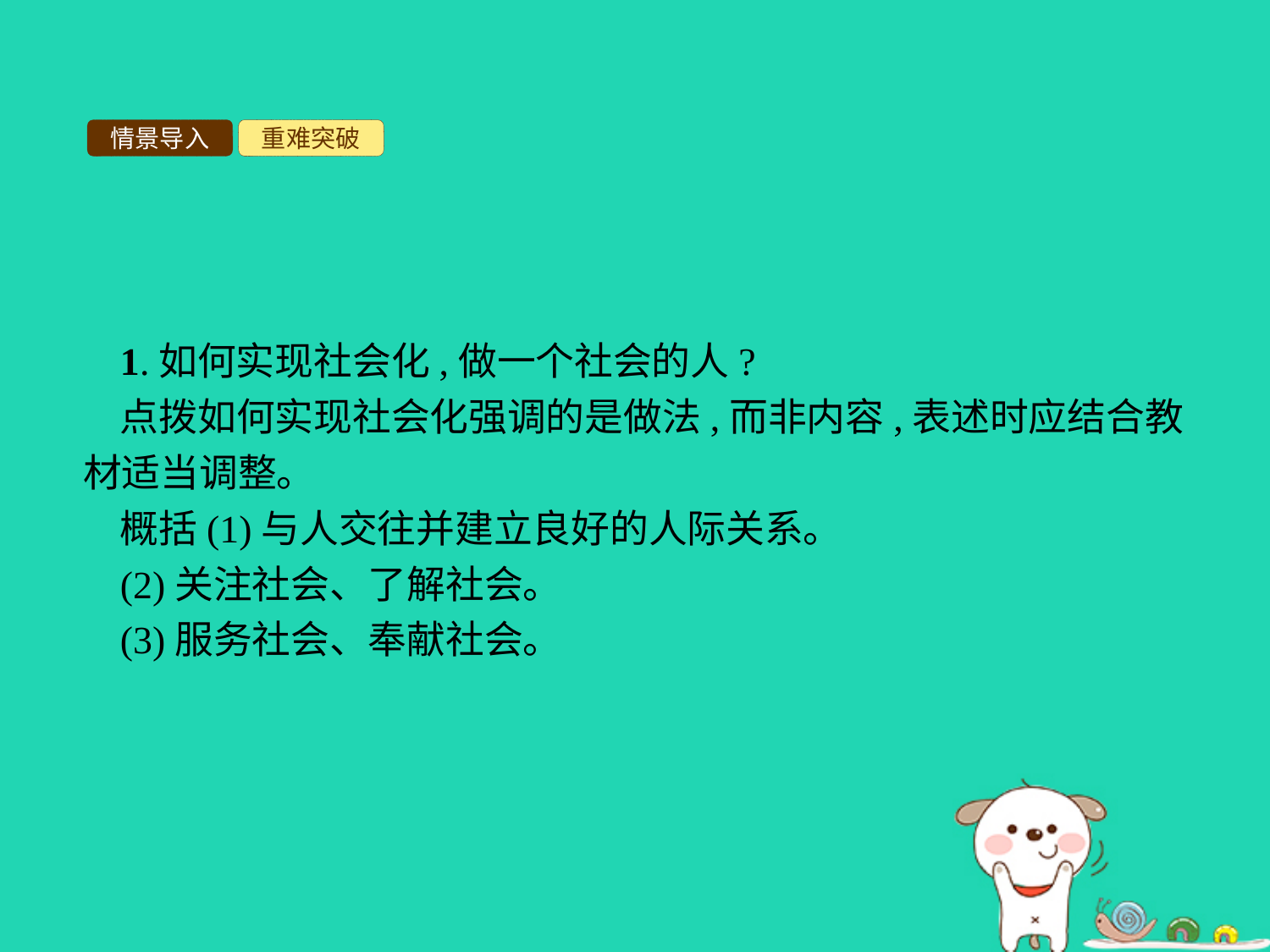

情景导入
重难突破
1.如何实现社会化,做一个社会的人?
点拨如何实现社会化强调的是做法,而非内容,表述时应结合教材适当调整。
概括(1)与人交往并建立良好的人际关系。
(2)关注社会、了解社会。
(3)服务社会、奉献社会。